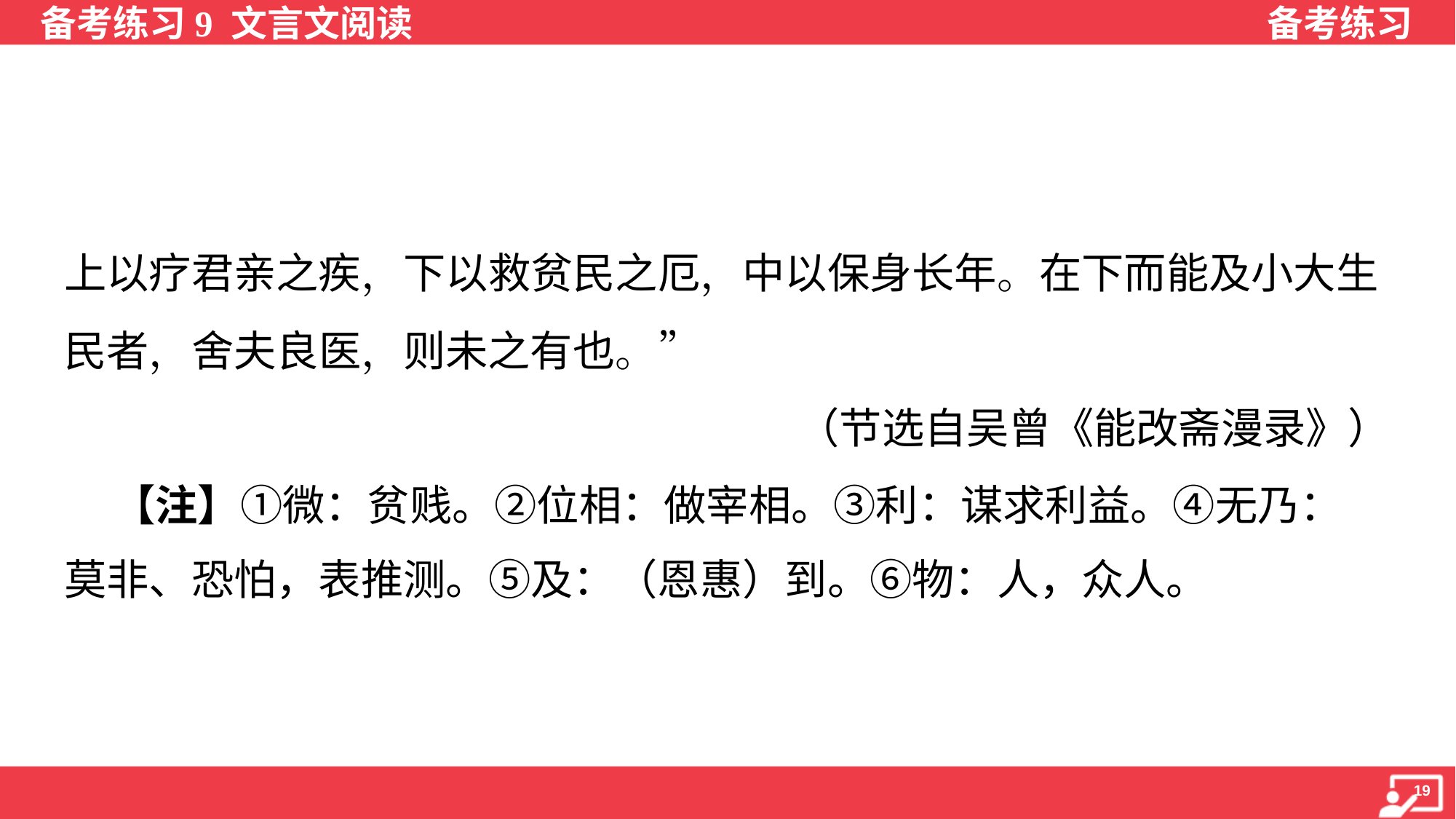

上以疗君亲之疾，下以救贫民之厄，中以保身长年。在下而能及小大生
民者，舍夫良医，则未之有也。”
（节选自吴曾《能改斋漫录》）
    【注】①微：贫贱。②位相：做宰相。③利：谋求利益。④无乃：
莫非、恐怕，表推测。⑤及：（恩惠）到。⑥物：人，众人。